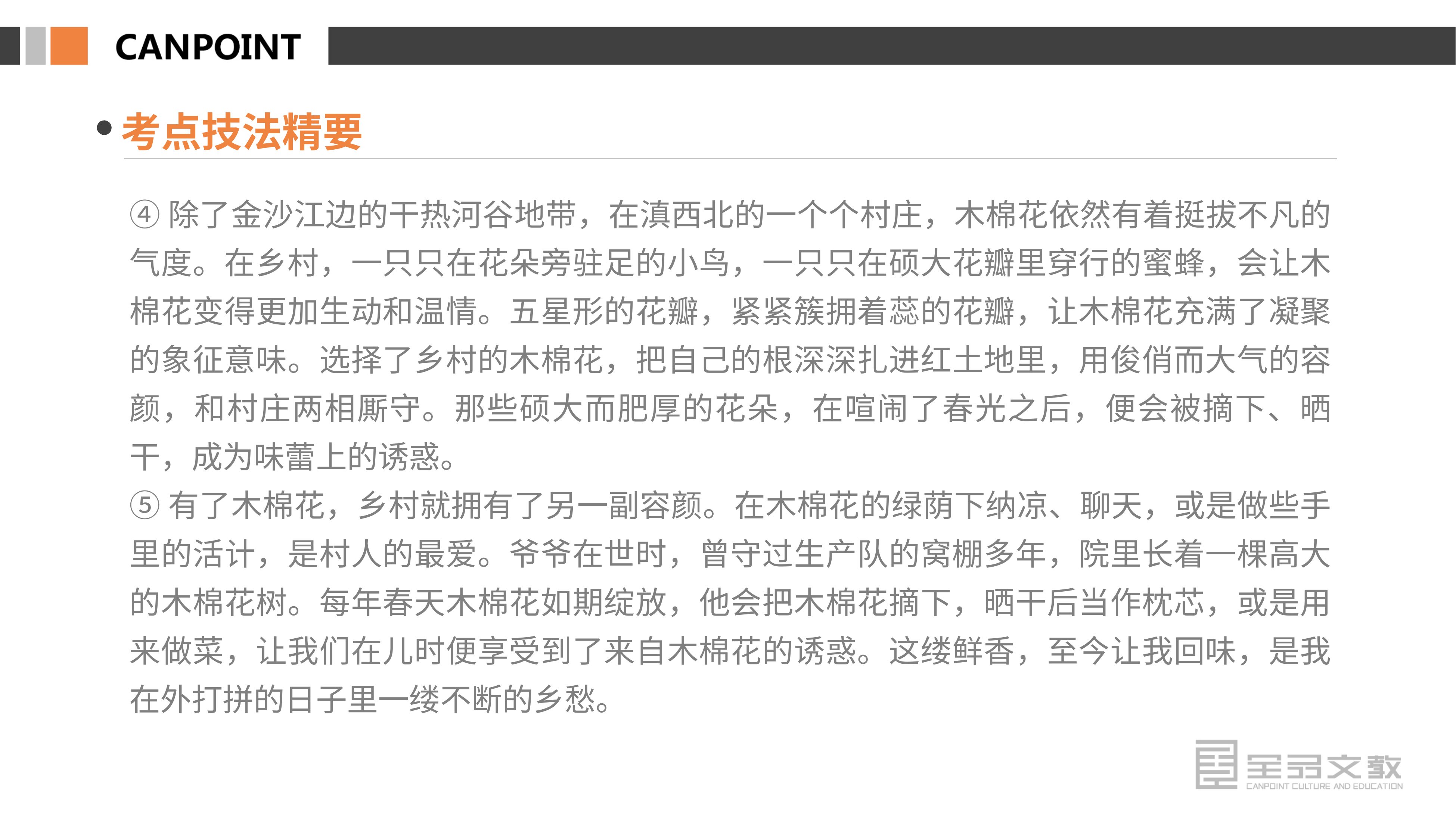

考点技法精要

④除了金沙江边的干热河谷地带，在滇西北的一个个村庄，木棉花依然有着挺拔不凡的气度。在乡村，一只只在花朵旁驻足的小鸟，一只只在硕大花瓣里穿行的蜜蜂，会让木棉花变得更加生动和温情。五星形的花瓣，紧紧簇拥着蕊的花瓣，让木棉花充满了凝聚的象征意味。选择了乡村的木棉花，把自己的根深深扎进红土地里，用俊俏而大气的容颜，和村庄两相厮守。那些硕大而肥厚的花朵，在喧闹了春光之后，便会被摘下、晒干，成为味蕾上的诱惑。
⑤有了木棉花，乡村就拥有了另一副容颜。在木棉花的绿荫下纳凉、聊天，或是做些手里的活计，是村人的最爱。爷爷在世时，曾守过生产队的窝棚多年，院里长着一棵高大的木棉花树。每年春天木棉花如期绽放，他会把木棉花摘下，晒干后当作枕芯，或是用来做菜，让我们在儿时便享受到了来自木棉花的诱惑。这缕鲜香，至今让我回味，是我在外打拼的日子里一缕不断的乡愁。